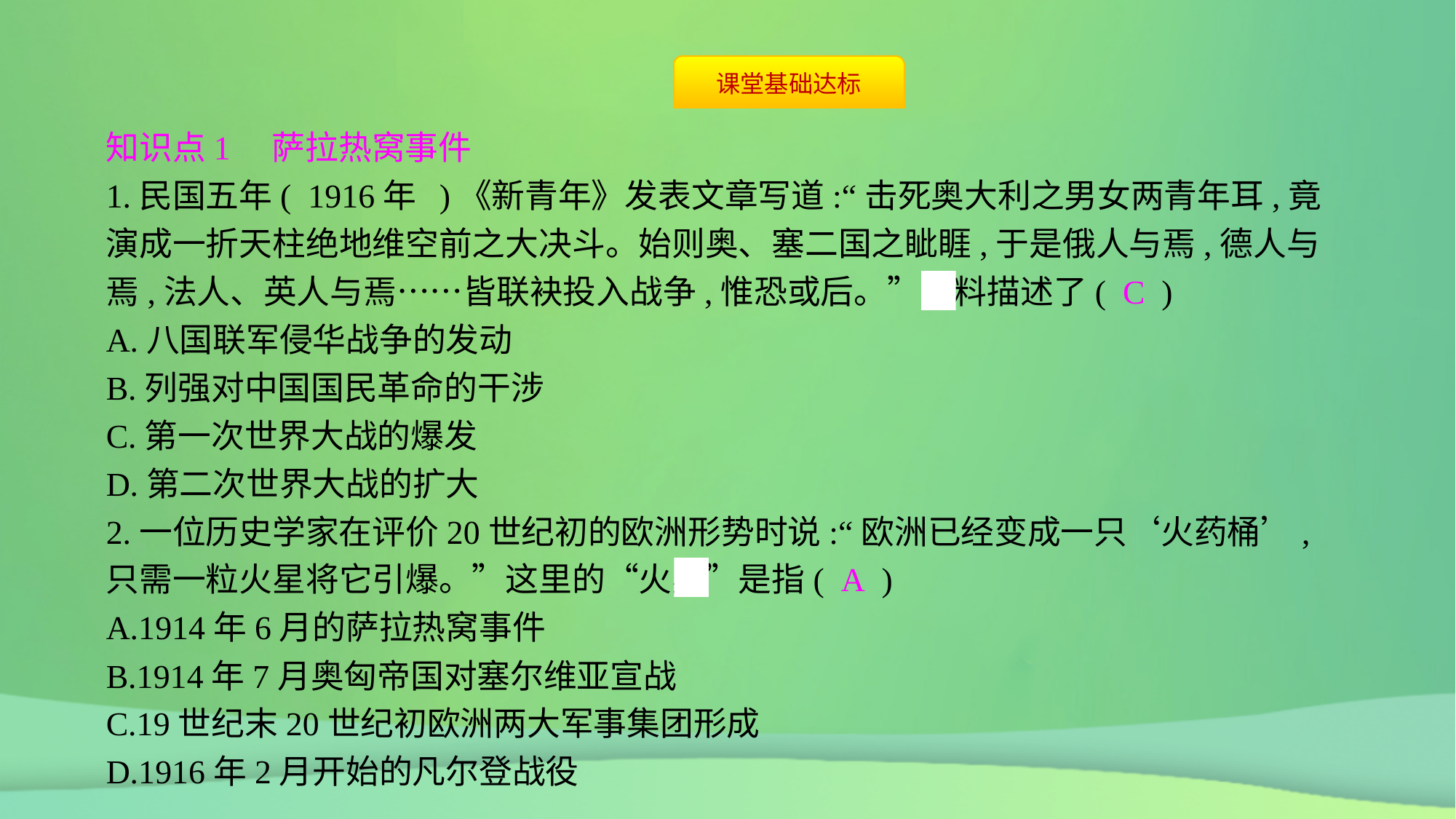

知识点1　萨拉热窝事件
1.民国五年(  1916年  )《新青年》发表文章写道:“击死奥大利之男女两青年耳,竟演成一折天柱绝地维空前之大决斗。始则奥、塞二国之眦睚,于是俄人与焉,德人与焉,法人、英人与焉……皆联袂投入战争,惟恐或后。”材料描述了(  C  )
A.八国联军侵华战争的发动
B.列强对中国国民革命的干涉
C.第一次世界大战的爆发
D.第二次世界大战的扩大
2.一位历史学家在评价20世纪初的欧洲形势时说:“欧洲已经变成一只‘火药桶’,只需一粒火星将它引爆。”这里的“火星”是指(  A  )
A.1914年6月的萨拉热窝事件
B.1914年7月奥匈帝国对塞尔维亚宣战
C.19世纪末20世纪初欧洲两大军事集团形成
D.1916年2月开始的凡尔登战役